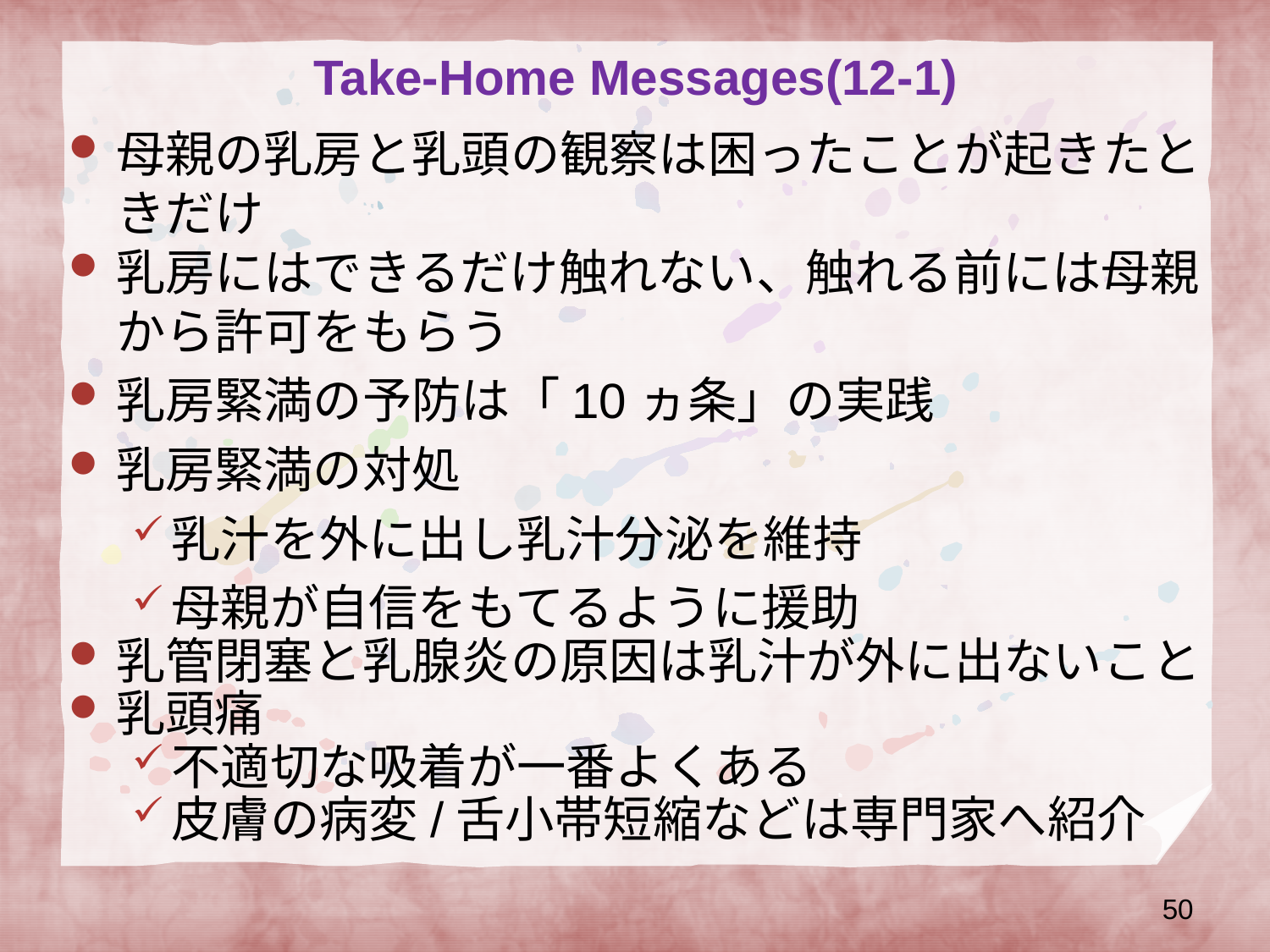

# Take-Home Messages(12-1)
母親の乳房と乳頭の観察は困ったことが起きたときだけ
乳房にはできるだけ触れない、触れる前には母親から許可をもらう
乳房緊満の予防は「10ヵ条」の実践
乳房緊満の対処
乳汁を外に出し乳汁分泌を維持
母親が自信をもてるように援助
乳管閉塞と乳腺炎の原因は乳汁が外に出ないこと
乳頭痛
不適切な吸着が一番よくある
皮膚の病変/舌小帯短縮などは専門家へ紹介

50